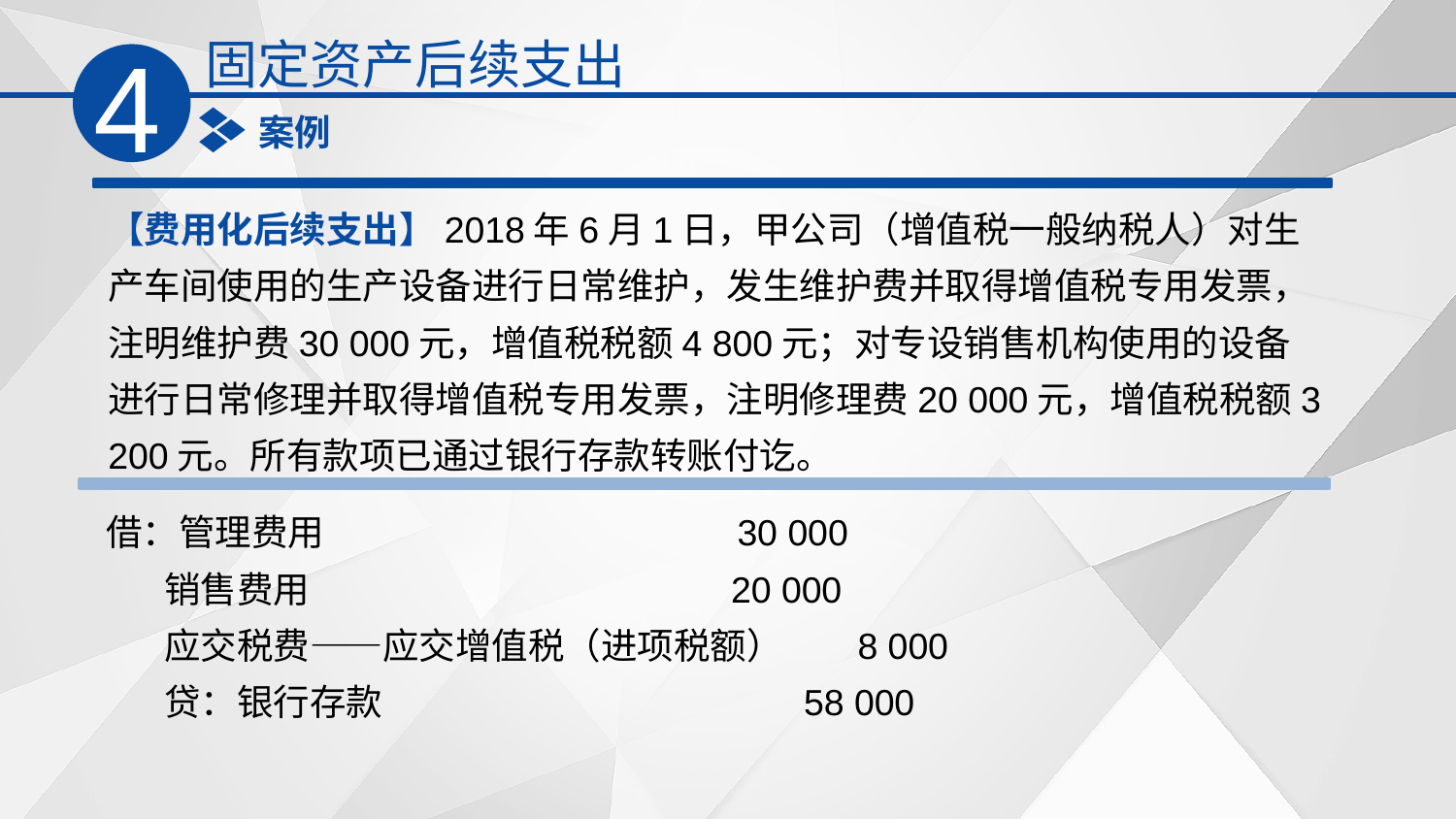

固定资产后续支出
4

案例

【费用化后续支出】2018年6月1日，甲公司（增值税一般纳税人）对生产车间使用的生产设备进行日常维护，发生维护费并取得增值税专用发票，注明维护费30 000元，增值税税额4 800元；对专设销售机构使用的设备进行日常修理并取得增值税专用发票，注明修理费20 000元，增值税税额3 200元。所有款项已通过银行存款转账付讫。

借：管理费用                                                 30 000
      销售费用                                                  20 000
      应交税费——应交增值税（进项税额）        8 000
      贷：银行存款                                                  58 000